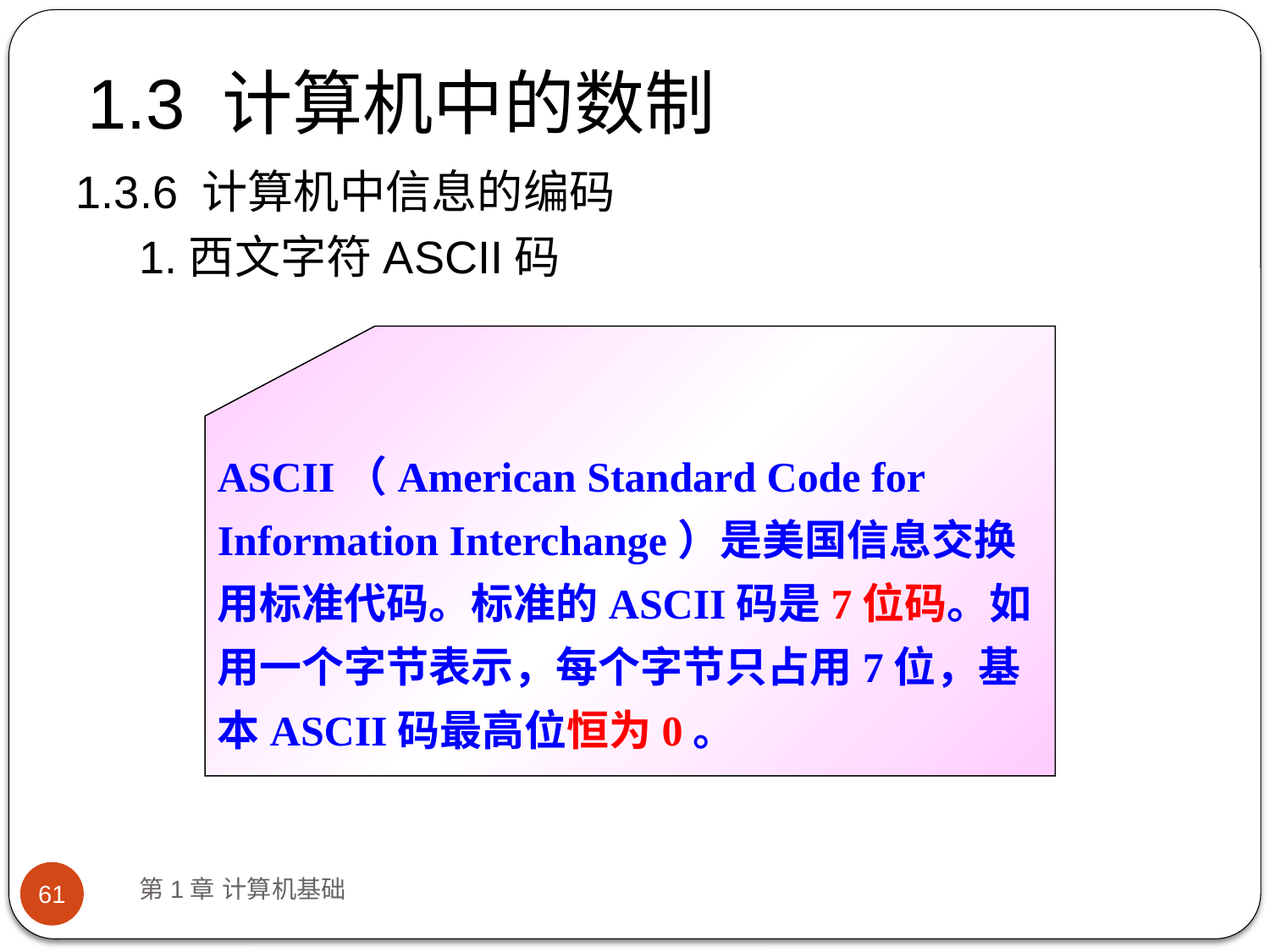

# 1.3 计算机中的数制
1.3.6 计算机中信息的编码
1.西文字符ASCII码
ASCII（American Standard Code for Information Interchange）是美国信息交换用标准代码。标准的ASCII码是7位码。如用一个字节表示，每个字节只占用7位，基本ASCII码最高位恒为0。
第1章 计算机基础
61